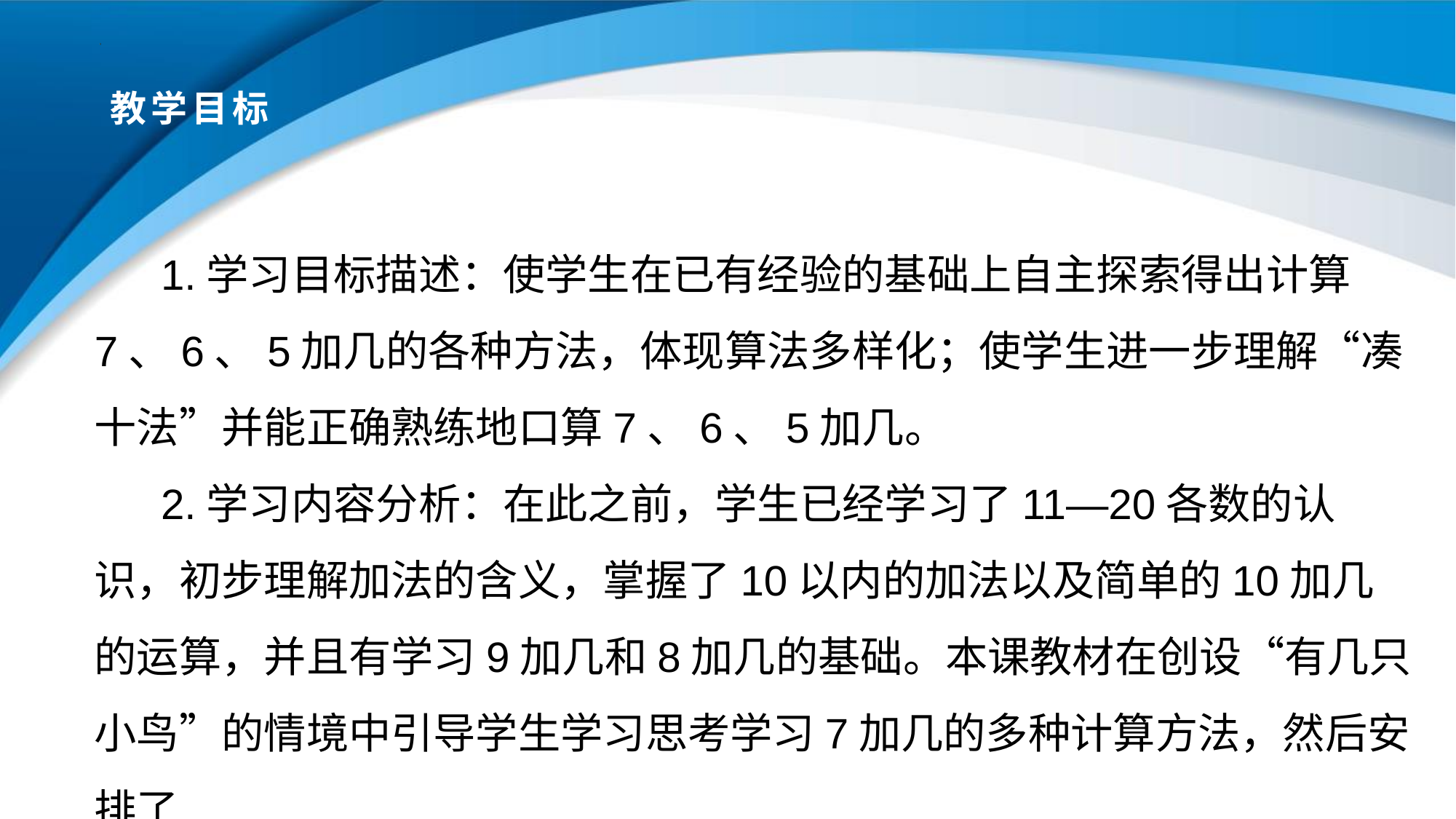

# 教学目标
 1.学习目标描述：使学生在已有经验的基础上自主探索得出计算7、6、5加几的各种方法，体现算法多样化；使学生进一步理解“凑十法”并能正确熟练地口算7、6、5加几。
 2.学习内容分析：在此之前，学生已经学习了11—20各数的认识，初步理解加法的含义，掌握了10以内的加法以及简单的10加几的运算，并且有学习9加几和8加几的基础。本课教材在创设“有几只小鸟”的情境中引导学生学习思考学习7加几的多种计算方法，然后安排了